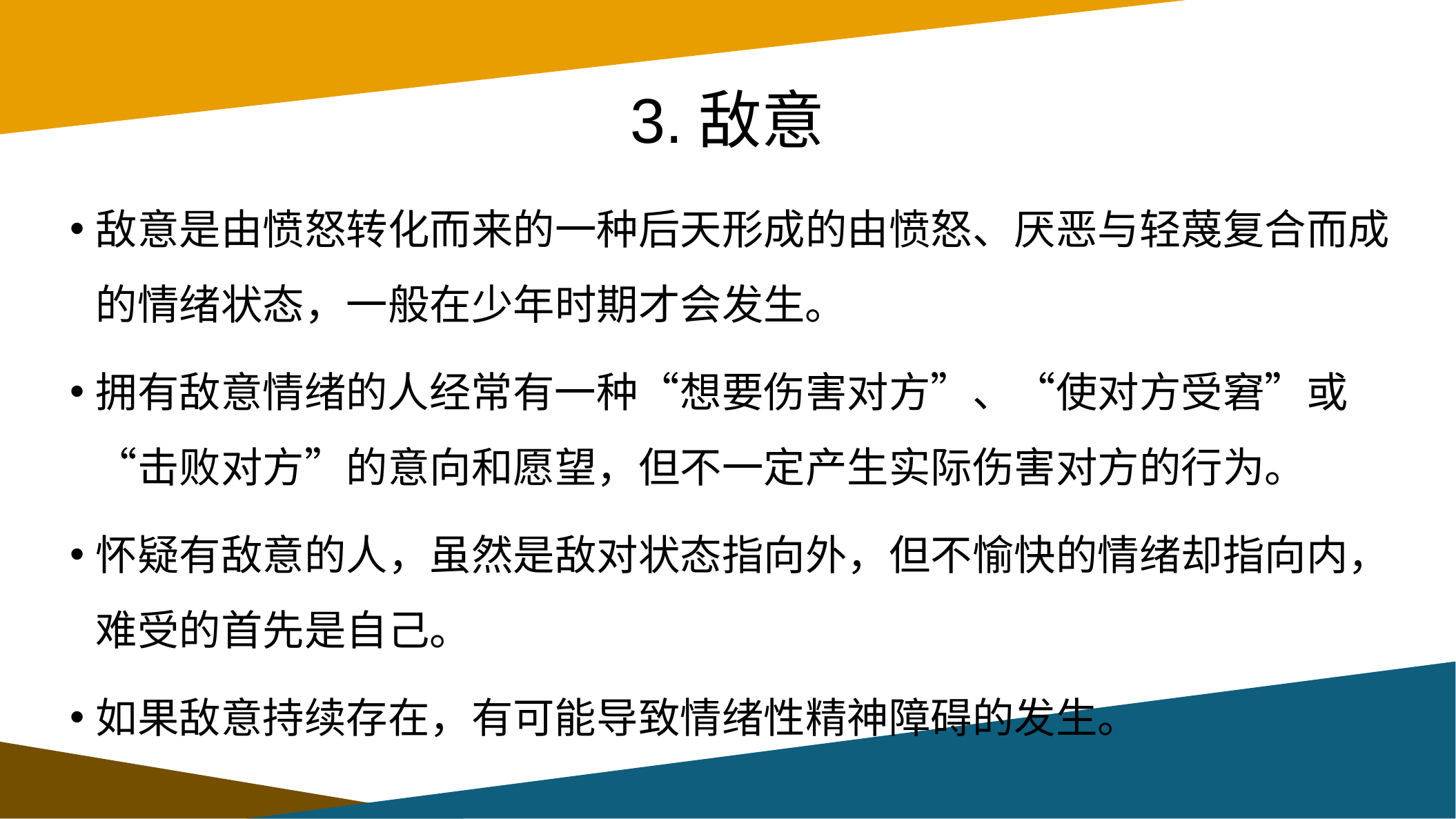

# 3.敌意
敌意是由愤怒转化而来的一种后天形成的由愤怒、厌恶与轻蔑复合而成的情绪状态，一般在少年时期才会发生。
拥有敌意情绪的人经常有一种“想要伤害对方”、“使对方受窘”或“击败对方”的意向和愿望，但不一定产生实际伤害对方的行为。
怀疑有敌意的人，虽然是敌对状态指向外，但不愉快的情绪却指向内，难受的首先是自己。
如果敌意持续存在，有可能导致情绪性精神障碍的发生。